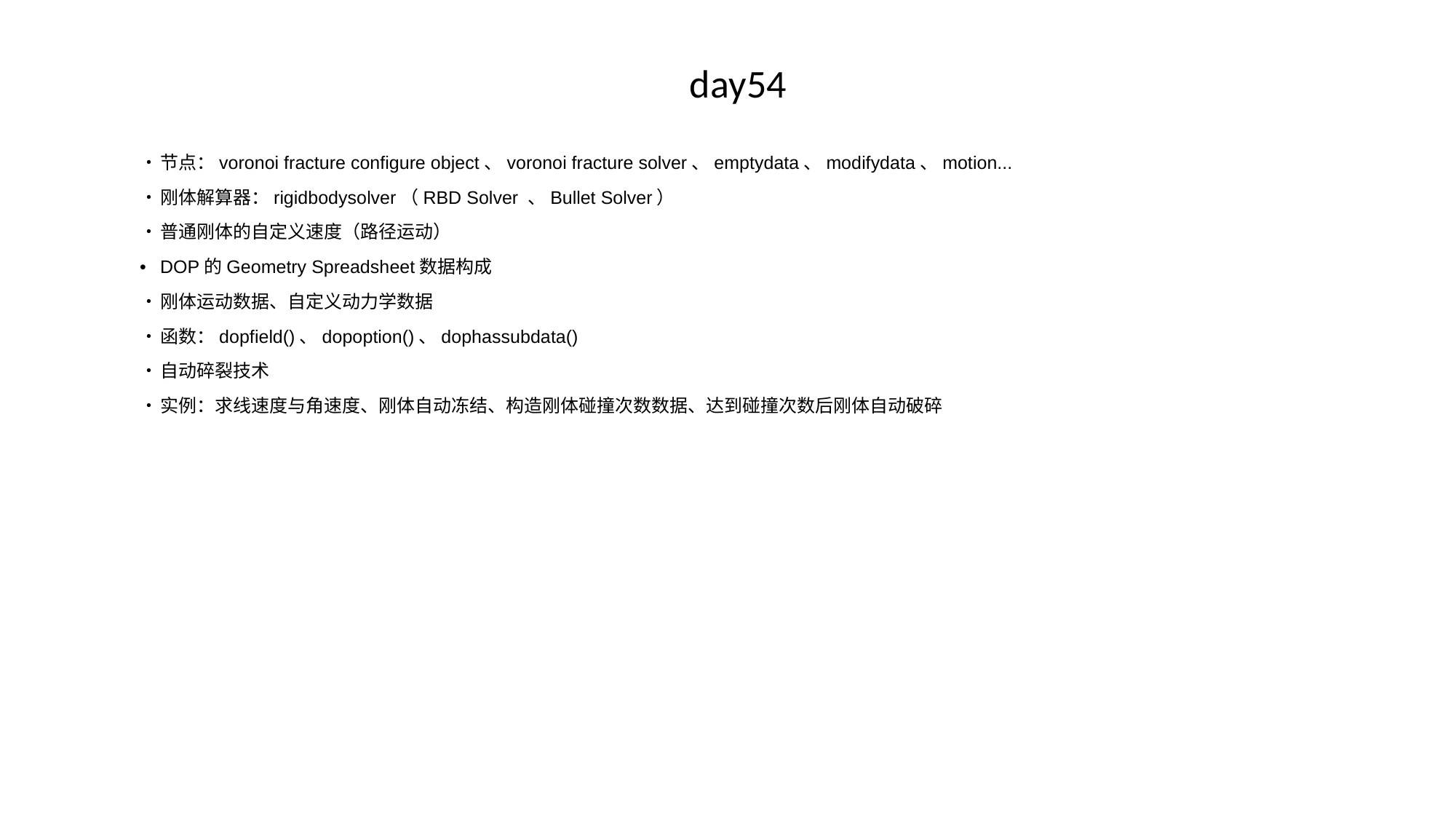

# day54
•	节点：voronoi fracture configure object、voronoi fracture solver、emptydata、modifydata、motion...
•	刚体解算器：rigidbodysolver（RBD Solver 、Bullet Solver）
•	普通刚体的自定义速度（路径运动）
•	DOP的Geometry Spreadsheet数据构成
•	刚体运动数据、自定义动力学数据
•	函数：dopfield()、dopoption()、dophassubdata()
•	自动碎裂技术
•	实例：求线速度与角速度、刚体自动冻结、构造刚体碰撞次数数据、达到碰撞次数后刚体自动破碎